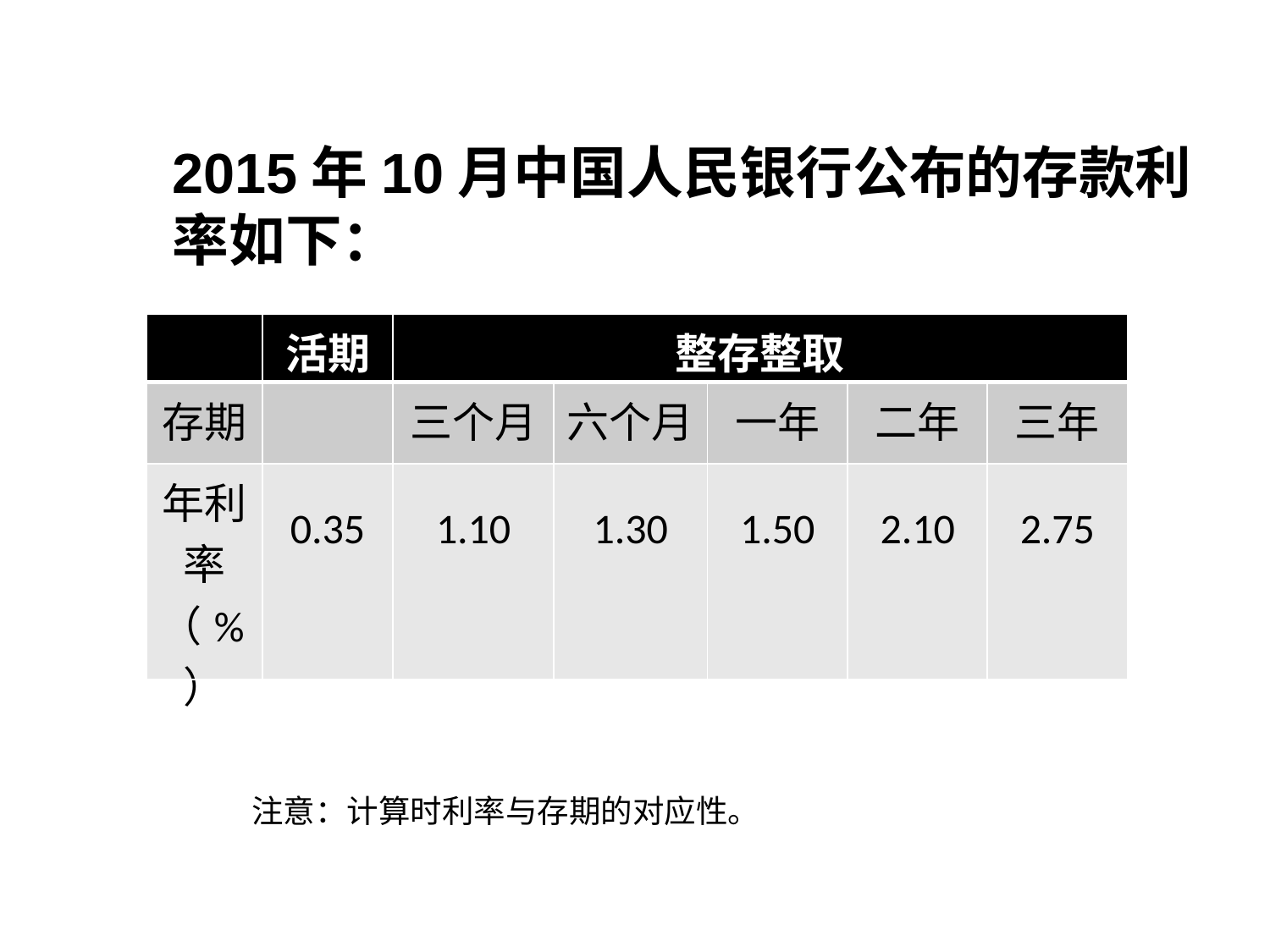

2015年10月中国人民银行公布的存款利率如下：
|  | 活期 | 整存整取 |  |  |  |  |
| --- | --- | --- | --- | --- | --- | --- |
| 存期 |  | 三个月 | 六个月 | 一年 | 二年 | 三年 |
| 年利率（%） | 0.35 | 1.10 | 1.30 | 1.50 | 2.10 | 2.75 |
注意：计算时利率与存期的对应性。